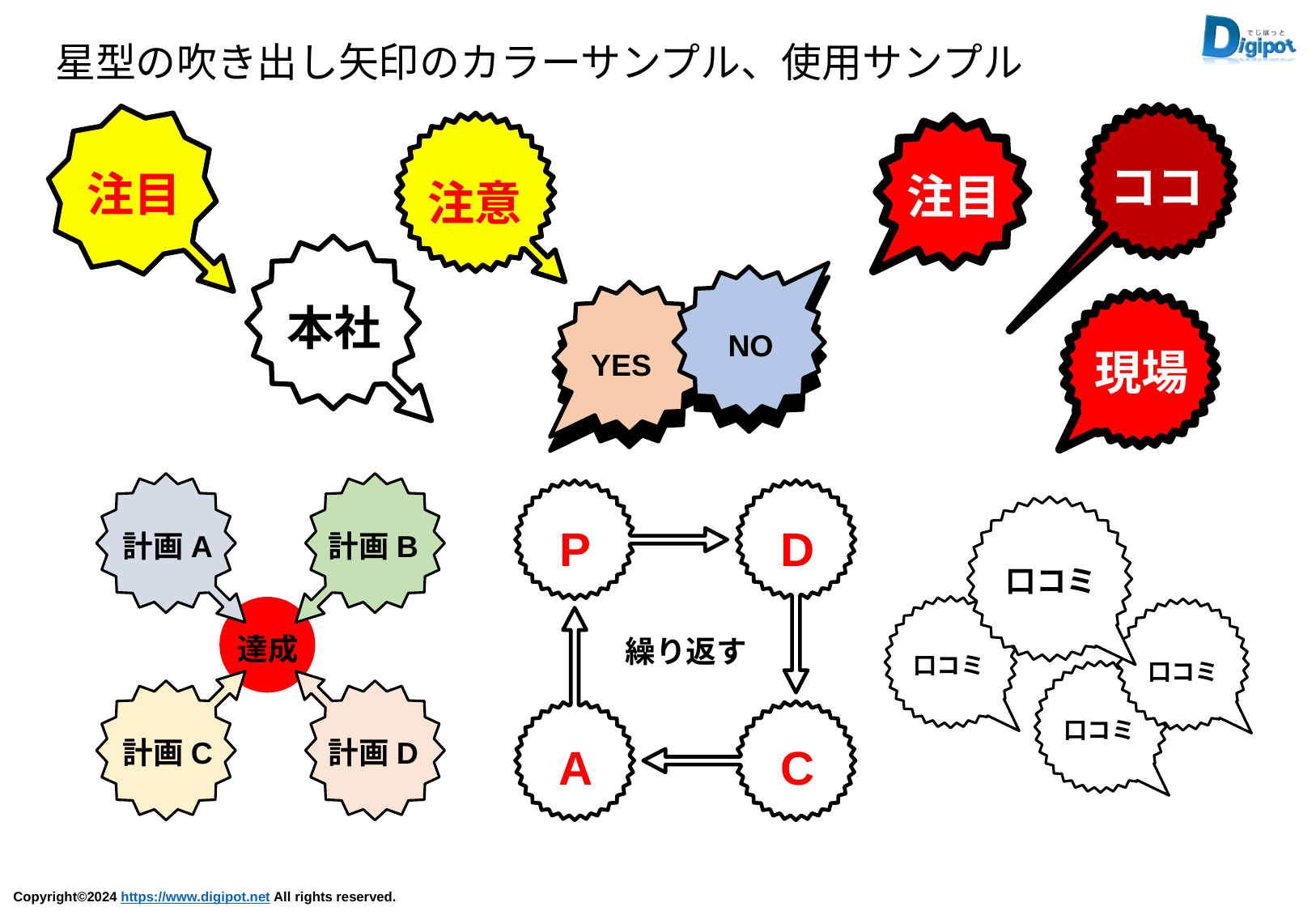

星型の吹き出し矢印のカラーサンプル、使用サンプル

ココ
注目
注目
注意

本社

NO
現場
YES

P
D
計画A
計画B
口コミ

達成
繰り返す
口コミ
口コミ

口コミ
計画C
計画D
A
C